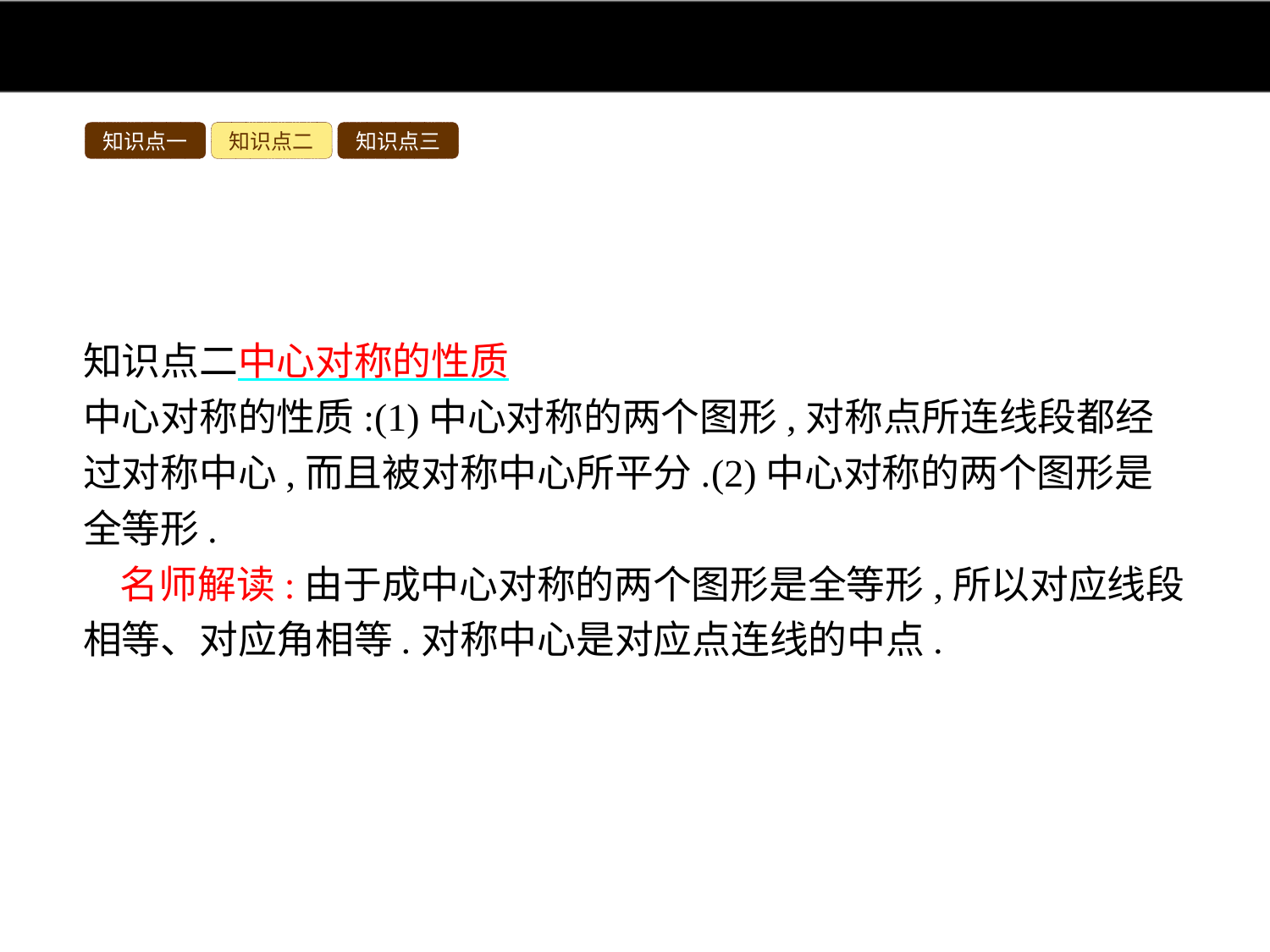

知识点一
知识点二
知识点三
知识点二中心对称的性质
中心对称的性质:(1)中心对称的两个图形,对称点所连线段都经过对称中心,而且被对称中心所平分.(2)中心对称的两个图形是全等形.
名师解读:由于成中心对称的两个图形是全等形,所以对应线段相等、对应角相等.对称中心是对应点连线的中点.